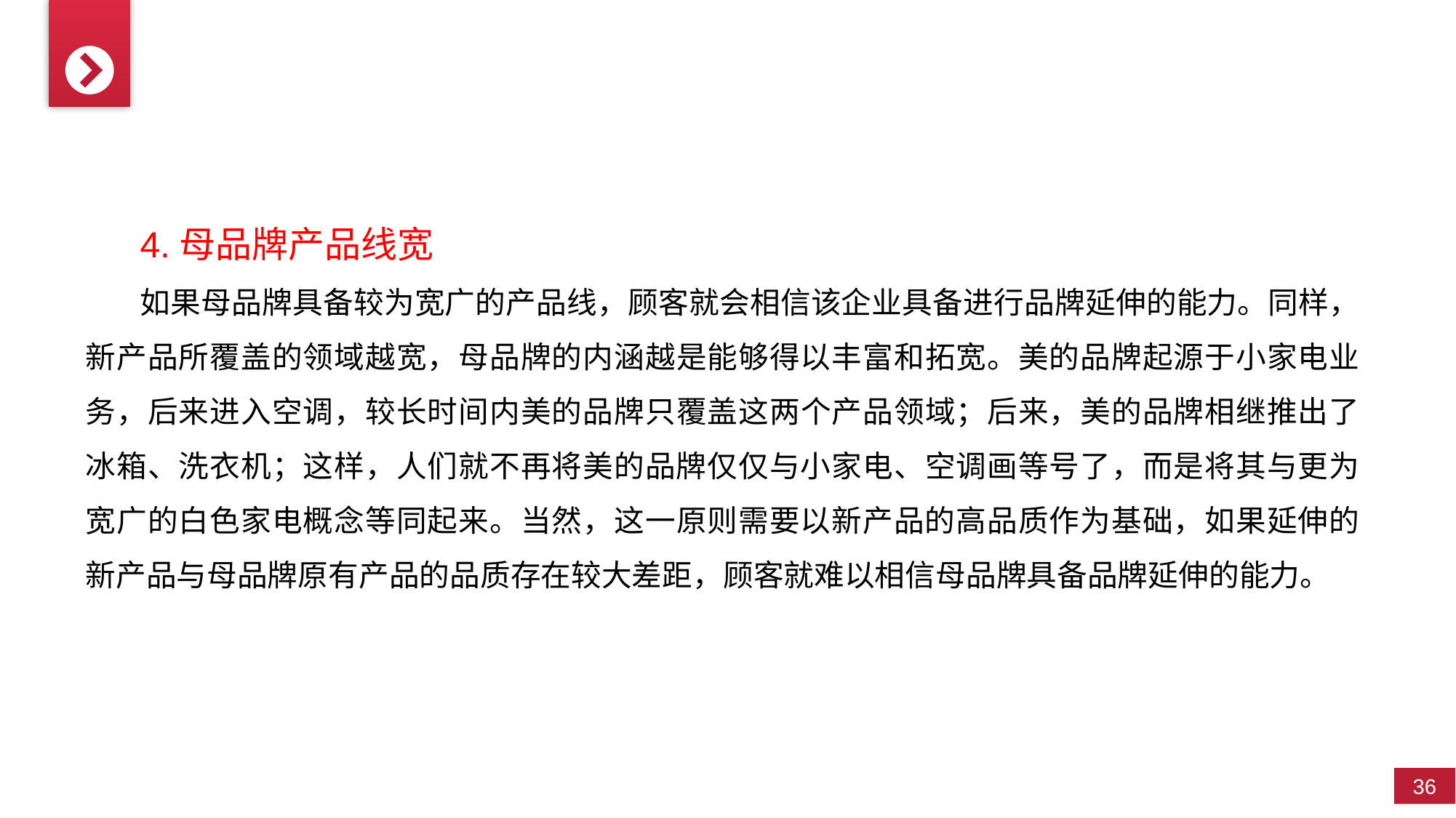

4.母品牌产品线宽
如果母品牌具备较为宽广的产品线，顾客就会相信该企业具备进行品牌延伸的能力。同样，新产品所覆盖的领域越宽，母品牌的内涵越是能够得以丰富和拓宽。美的品牌起源于小家电业务，后来进入空调，较长时间内美的品牌只覆盖这两个产品领域；后来，美的品牌相继推出了冰箱、洗衣机；这样，人们就不再将美的品牌仅仅与小家电、空调画等号了，而是将其与更为宽广的白色家电概念等同起来。当然，这一原则需要以新产品的高品质作为基础，如果延伸的新产品与母品牌原有产品的品质存在较大差距，顾客就难以相信母品牌具备品牌延伸的能力。